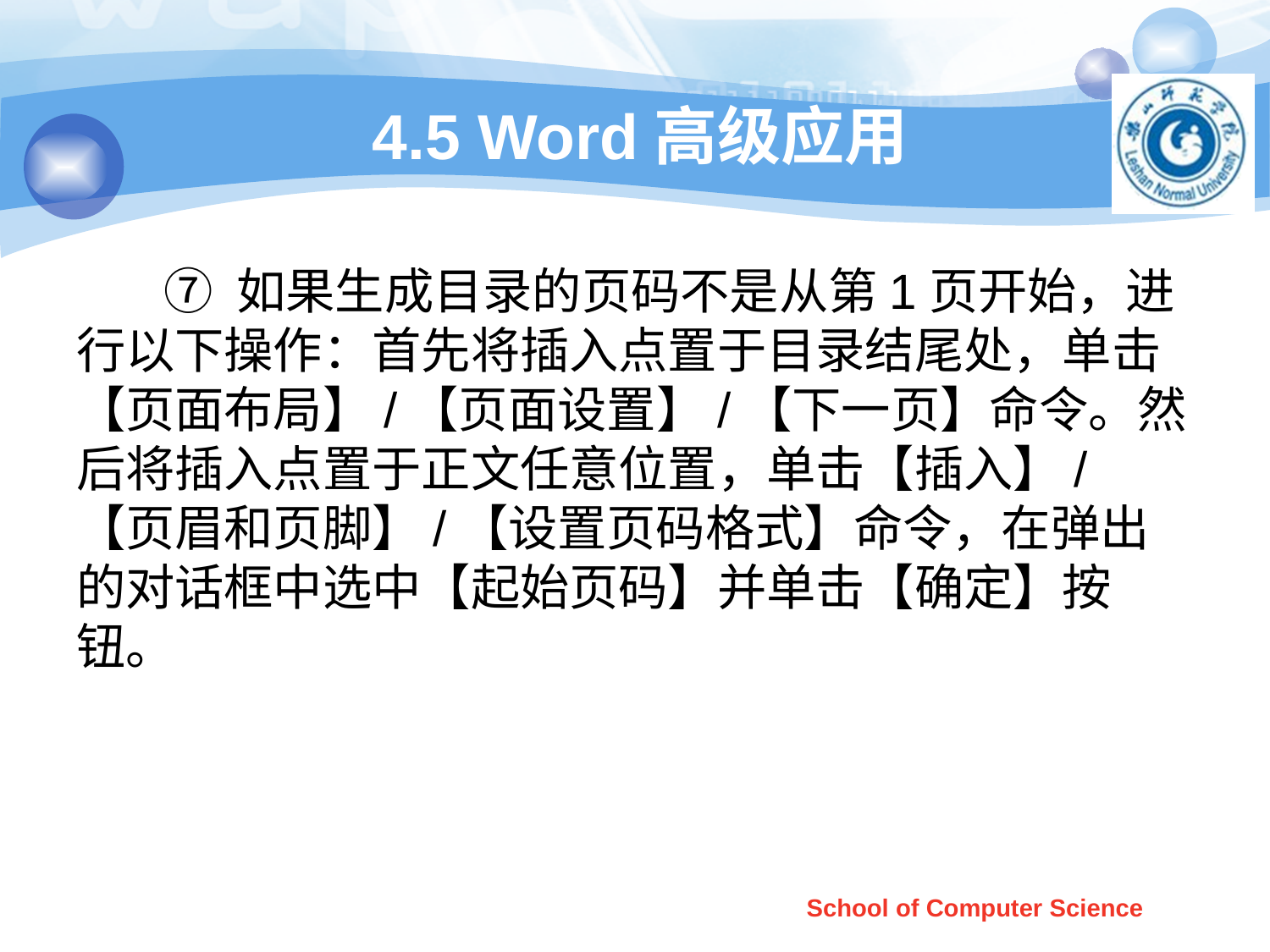

# 4.5 Word高级应用
        ⑦ 如果生成目录的页码不是从第1页开始，进行以下操作：首先将插入点置于目录结尾处，单击【页面布局】/【页面设置】/【下一页】命令。然后将插入点置于正文任意位置，单击【插入】/【页眉和页脚】/【设置页码格式】命令，在弹出的对话框中选中【起始页码】并单击【确定】按钮。

School of Computer Science